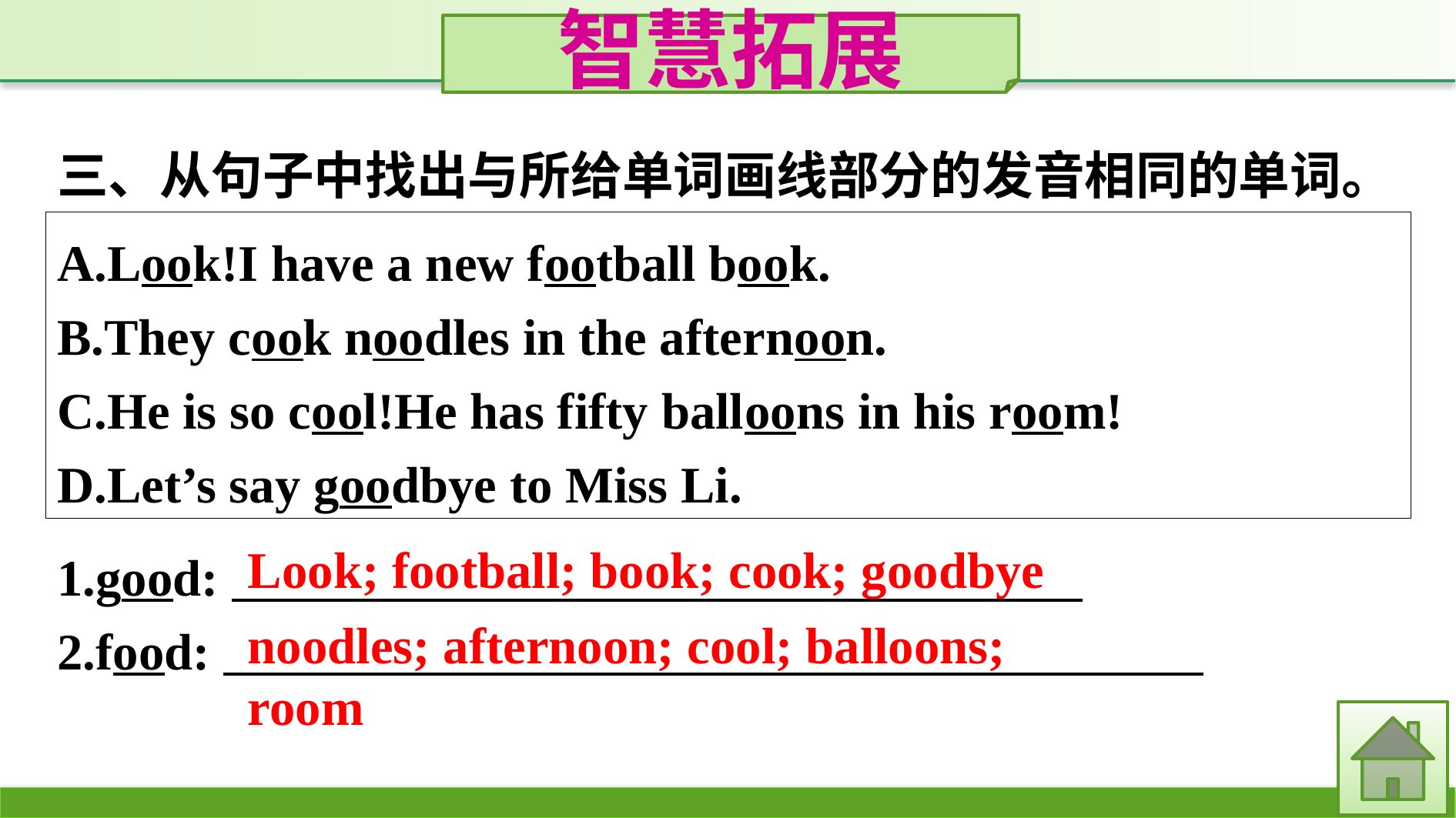

智慧拓展
三、从句子中找出与所给单词画线部分的发音相同的单词。
A.Look!I have a new football book.
B.They cook noodles in the afternoon.
C.He is so cool!He has fifty balloons in his room!
D.Let’s say goodbye to Miss Li.
1.good:
2.food:
Look; football; book; cook; goodbye
noodles; afternoon; cool; balloons; room